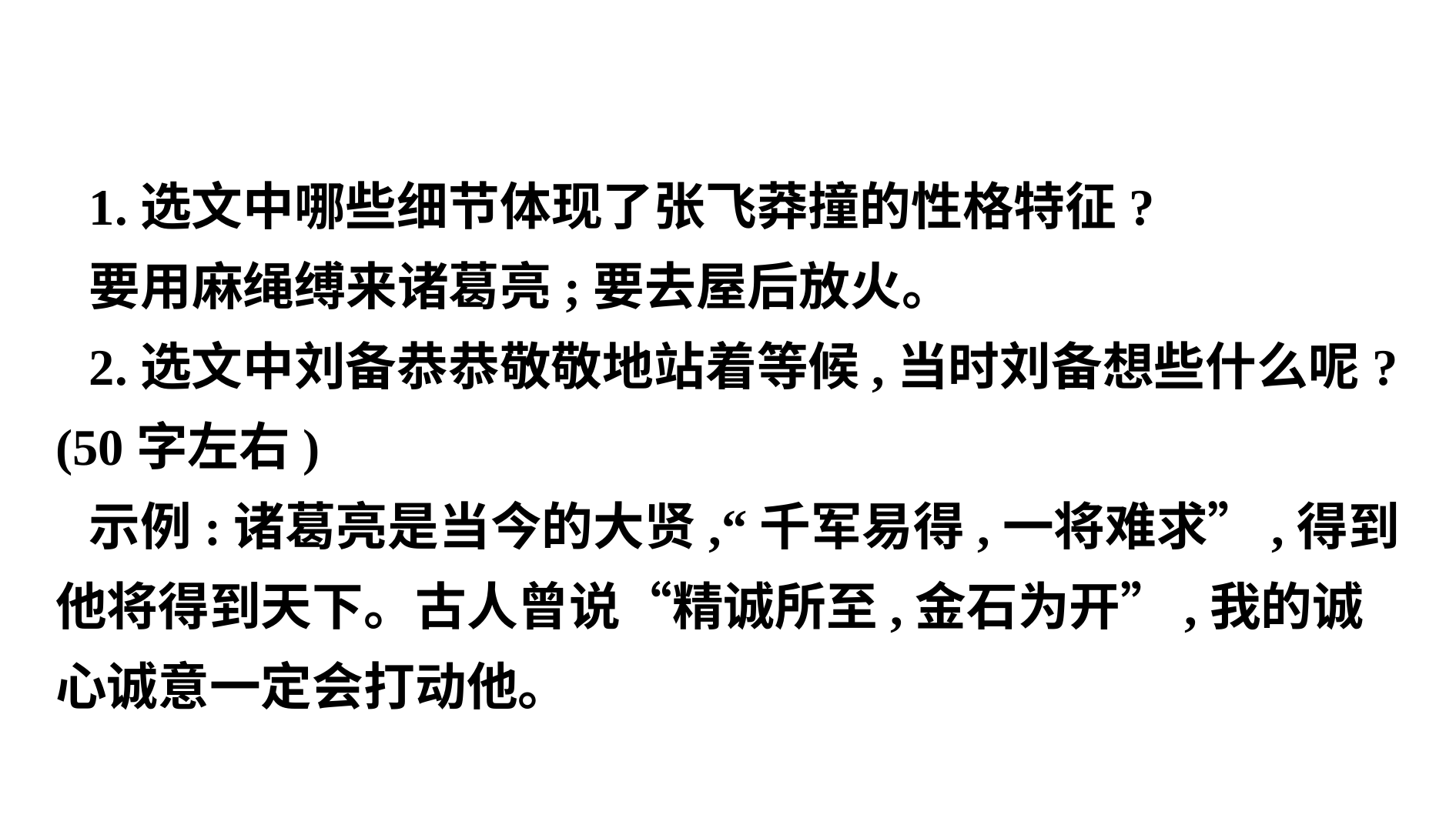

1.选文中哪些细节体现了张飞莽撞的性格特征?
要用麻绳缚来诸葛亮;要去屋后放火。
2.选文中刘备恭恭敬敬地站着等候,当时刘备想些什么呢?(50字左右)
示例:诸葛亮是当今的大贤,“千军易得,一将难求”,得到他将得到天下。古人曾说“精诚所至,金石为开”,我的诚心诚意一定会打动他。